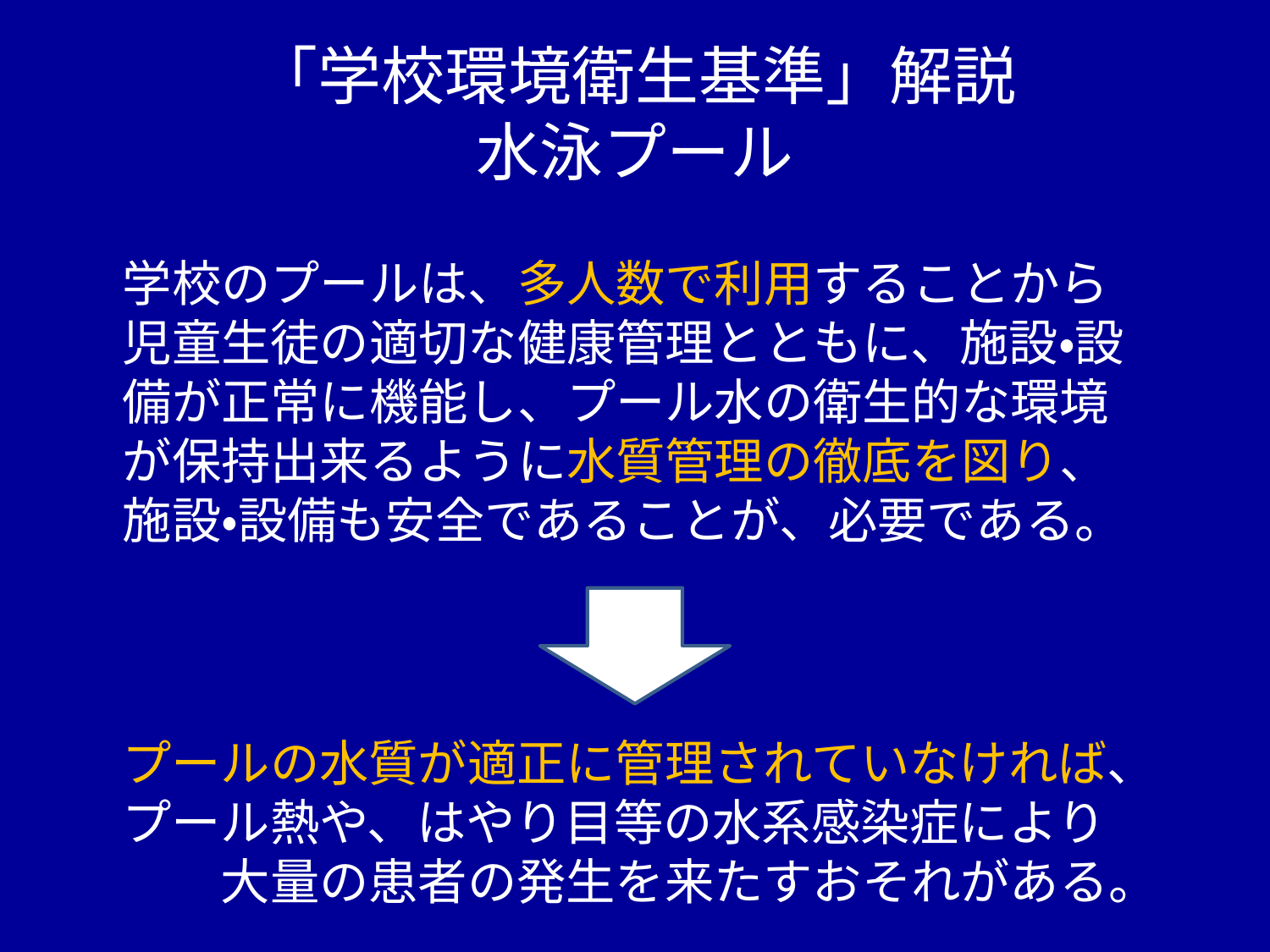

「学校環境衛生基準」解説
水泳プール
学校のプールは、多人数で利用することから児童生徒の適切な健康管理とともに、施設・設備が正常に機能し、プール水の衛生的な環境が保持出来るように水質管理の徹底を図り、施設・設備も安全であることが、必要である。

プールの水質が適正に管理されていなければ、プール熱や、はやり目等の水系感染症により　　大量の患者の発生を来たすおそれがある。